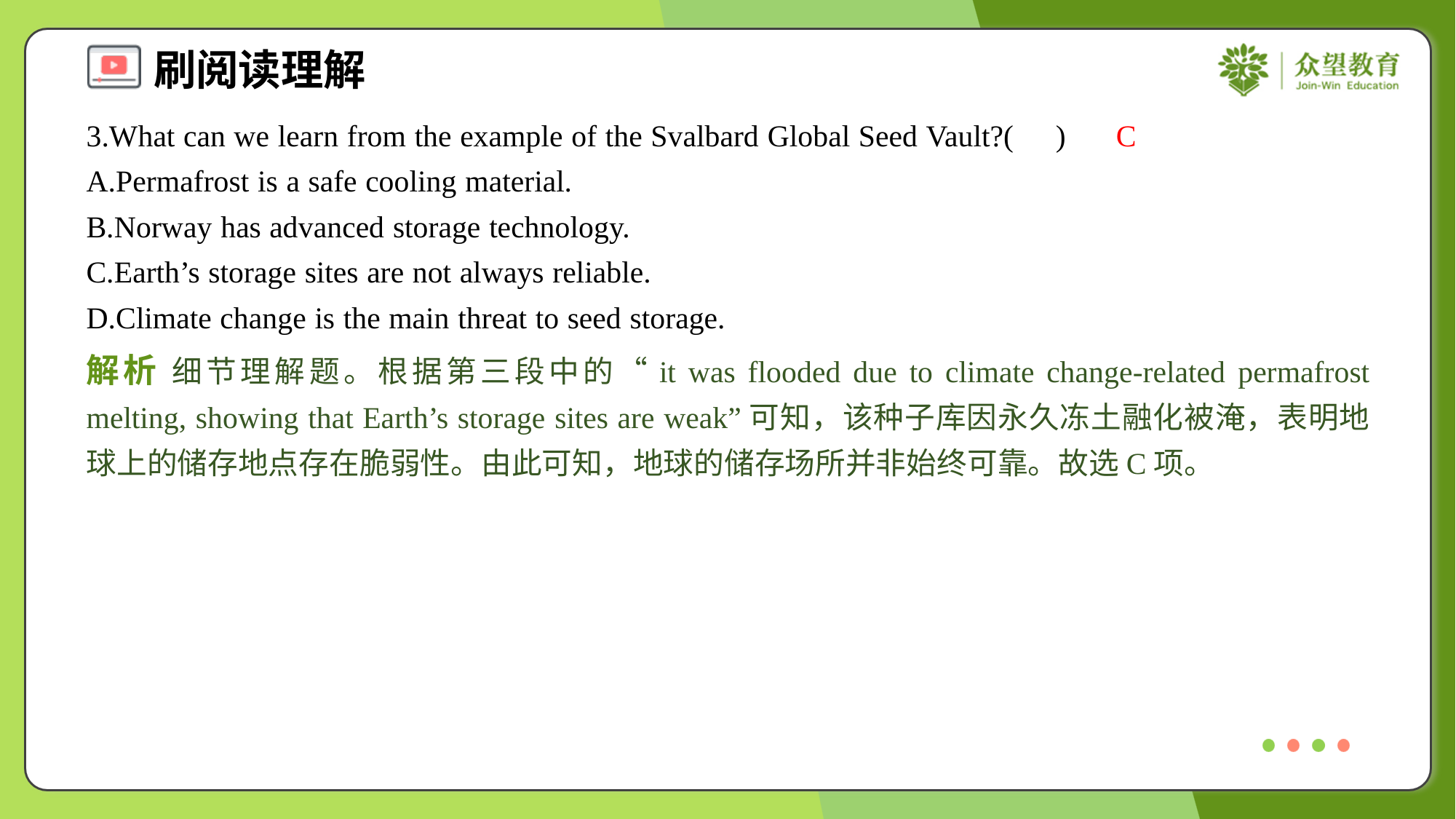

3.What can we learn from the example of the Svalbard Global Seed Vault?(     )
C
A.Permafrost is a safe cooling material.
B.Norway has advanced storage technology.
C.Earth’s storage sites are not always reliable.
D.Climate change is the main threat to seed storage.
解析 细节理解题。根据第三段中的“it was flooded due to climate change-related permafrost melting, showing that Earth’s storage sites are weak”可知，该种子库因永久冻土融化被淹，表明地球上的储存地点存在脆弱性。由此可知，地球的储存场所并非始终可靠。故选C项。